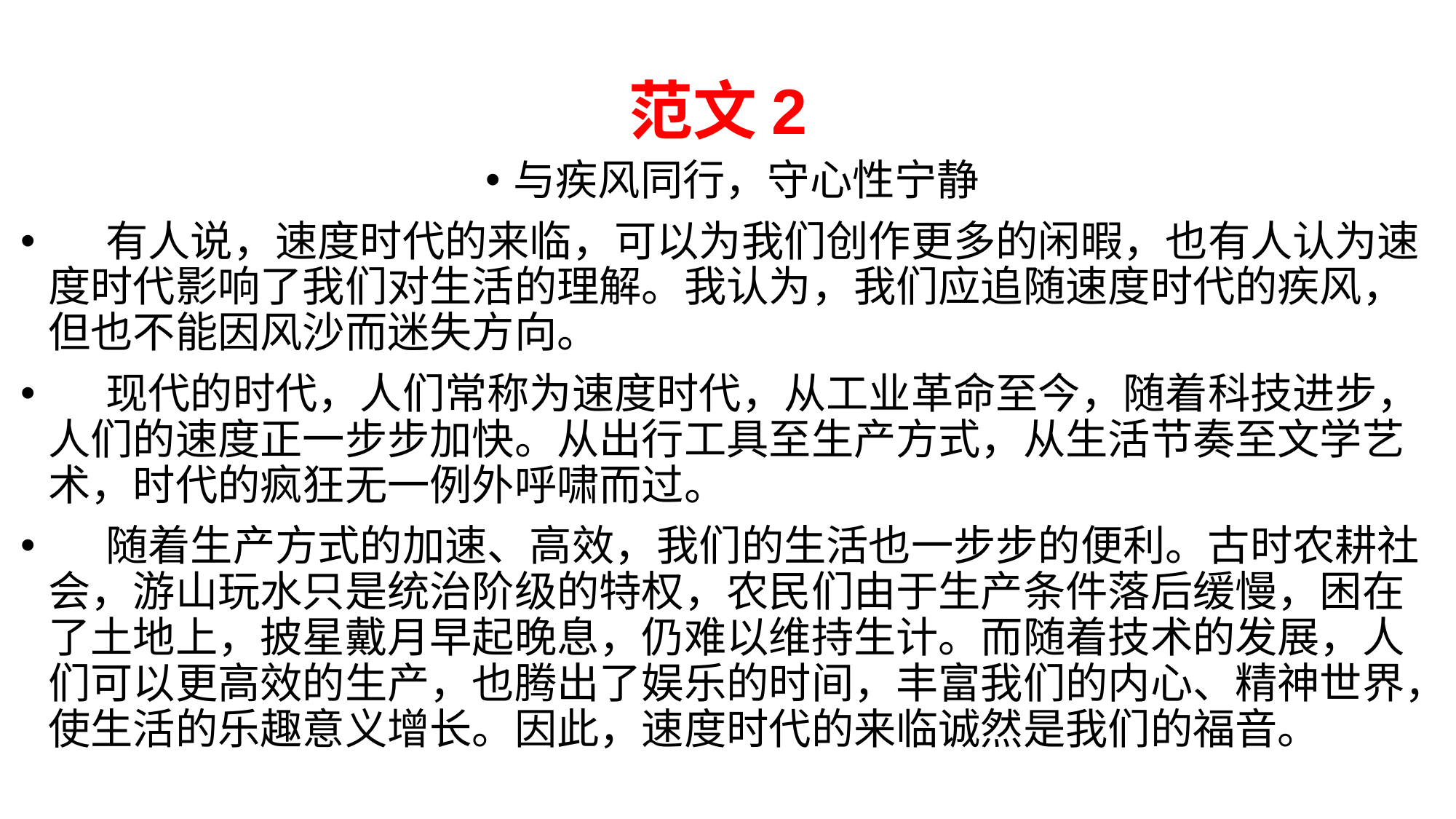

# 范文2
与疾风同行，守心性宁静
    有人说，速度时代的来临，可以为我们创作更多的闲暇，也有人认为速度时代影响了我们对生活的理解。我认为，我们应追随速度时代的疾风，但也不能因风沙而迷失方向。
    现代的时代，人们常称为速度时代，从工业革命至今，随着科技进步，人们的速度正一步步加快。从出行工具至生产方式，从生活节奏至文学艺术，时代的疯狂无一例外呼啸而过。
    随着生产方式的加速、高效，我们的生活也一步步的便利。古时农耕社会，游山玩水只是统治阶级的特权，农民们由于生产条件落后缓慢，困在了土地上，披星戴月早起晚息，仍难以维持生计。而随着技术的发展，人们可以更高效的生产，也腾出了娱乐的时间，丰富我们的内心、精神世界，使生活的乐趣意义增长。因此，速度时代的来临诚然是我们的福音。